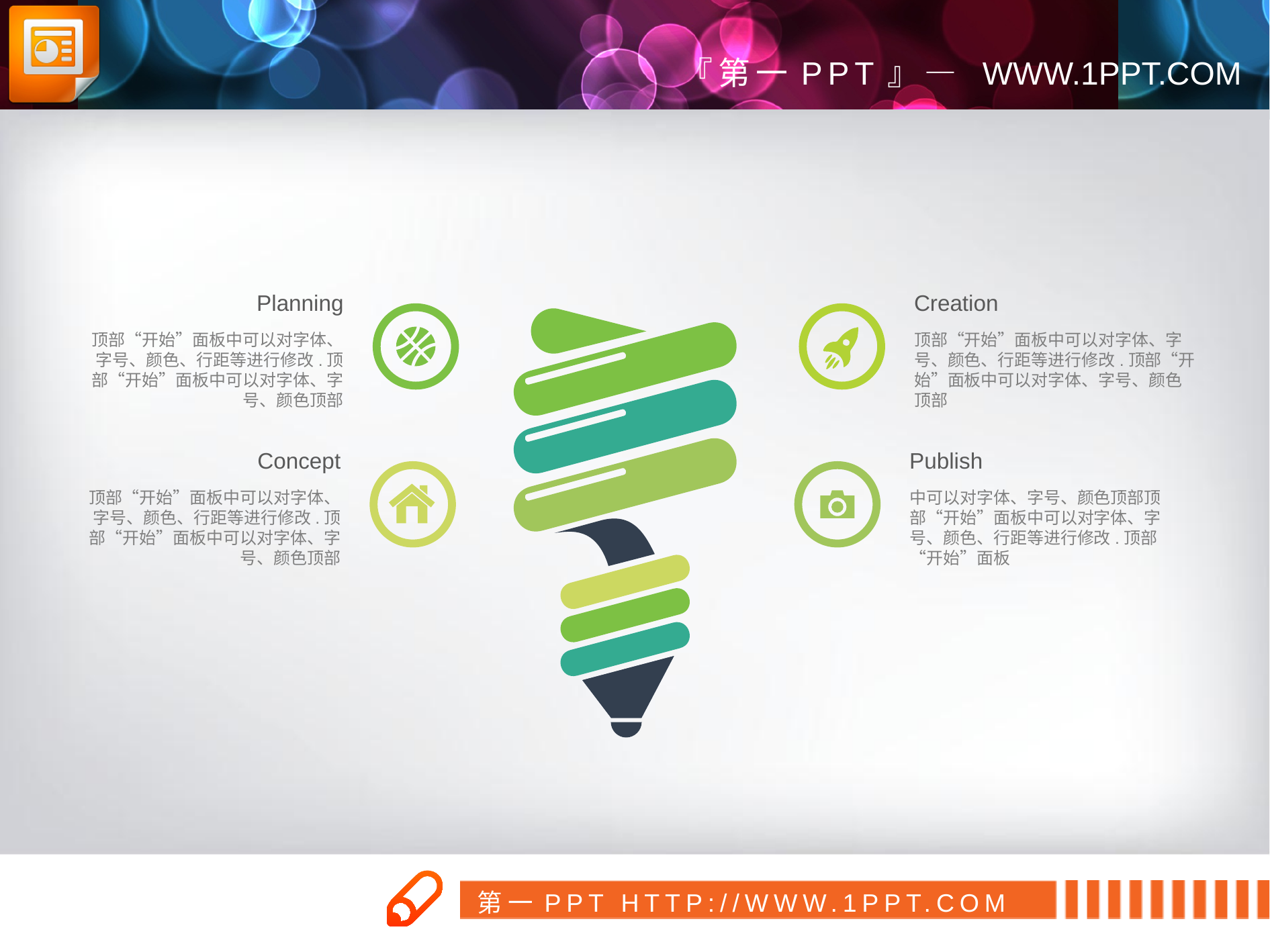

Planning
顶部“开始”面板中可以对字体、字号、颜色、行距等进行修改.顶部“开始”面板中可以对字体、字号、颜色顶部
Creation
顶部“开始”面板中可以对字体、字号、颜色、行距等进行修改.顶部“开始”面板中可以对字体、字号、颜色顶部

Concept
顶部“开始”面板中可以对字体、字号、颜色、行距等进行修改.顶部“开始”面板中可以对字体、字号、颜色顶部
Publish
中可以对字体、字号、颜色顶部顶部“开始”面板中可以对字体、字号、颜色、行距等进行修改.顶部“开始”面板